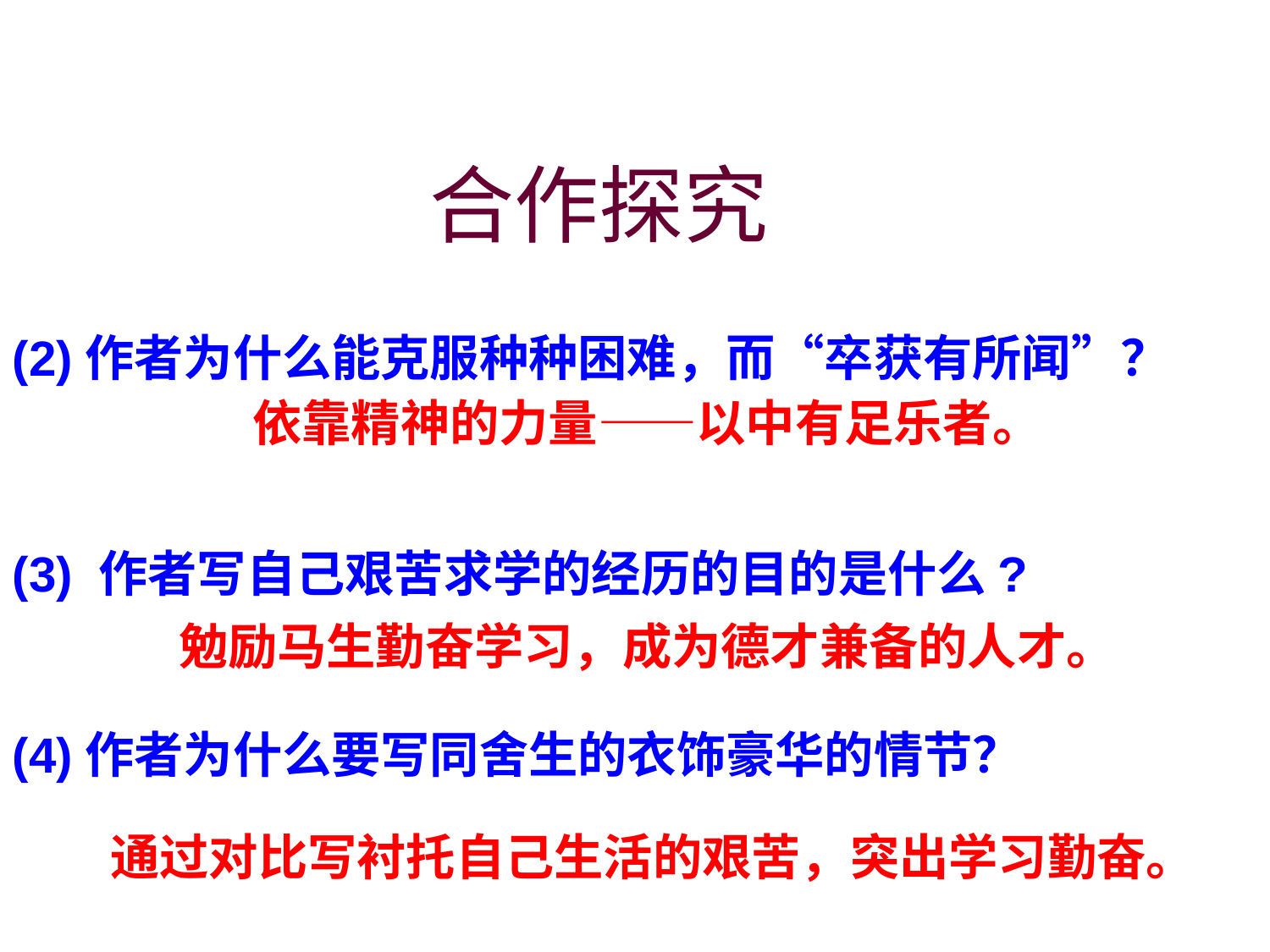

合作探究
(2)作者为什么能克服种种困难，而“卒获有所闻”？
依靠精神的力量——以中有足乐者。
(3) 作者写自己艰苦求学的经历的目的是什么?
勉励马生勤奋学习，成为德才兼备的人才。
(4)作者为什么要写同舍生的衣饰豪华的情节？
通过对比写衬托自己生活的艰苦，突出学习勤奋。